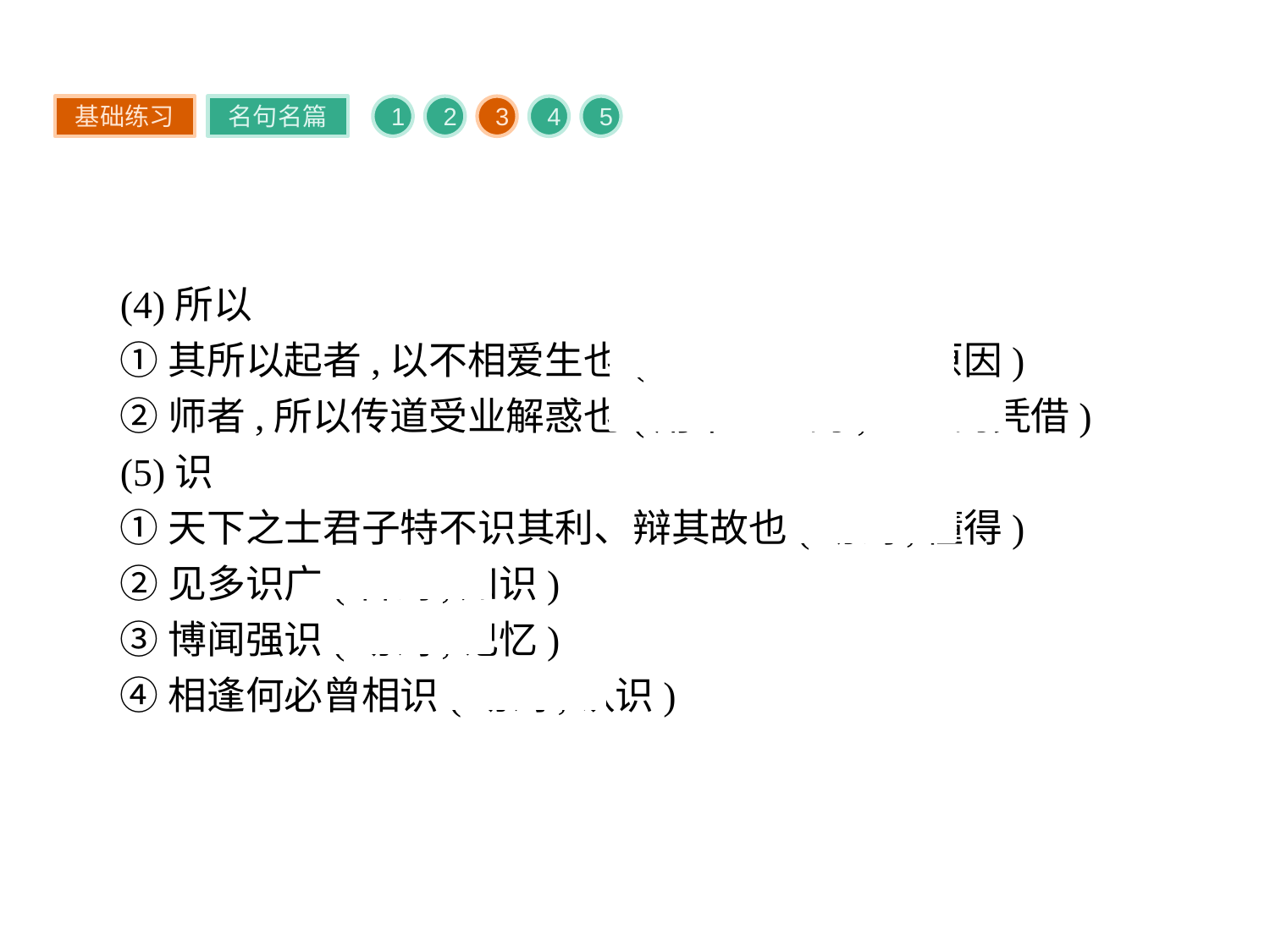

基础练习
名句名篇
1
2
3
4
5
(4)所以
①其所以起者,以不相爱生也(产生某种行为的原因)
②师者,所以传道受业解惑也(用来……的,……的凭借)
(5)识
①天下之士君子特不识其利、辩其故也(动词,懂得)
②见多识广(名词,知识)
③博闻强识(动词,记忆)
④相逢何必曾相识(动词,认识)